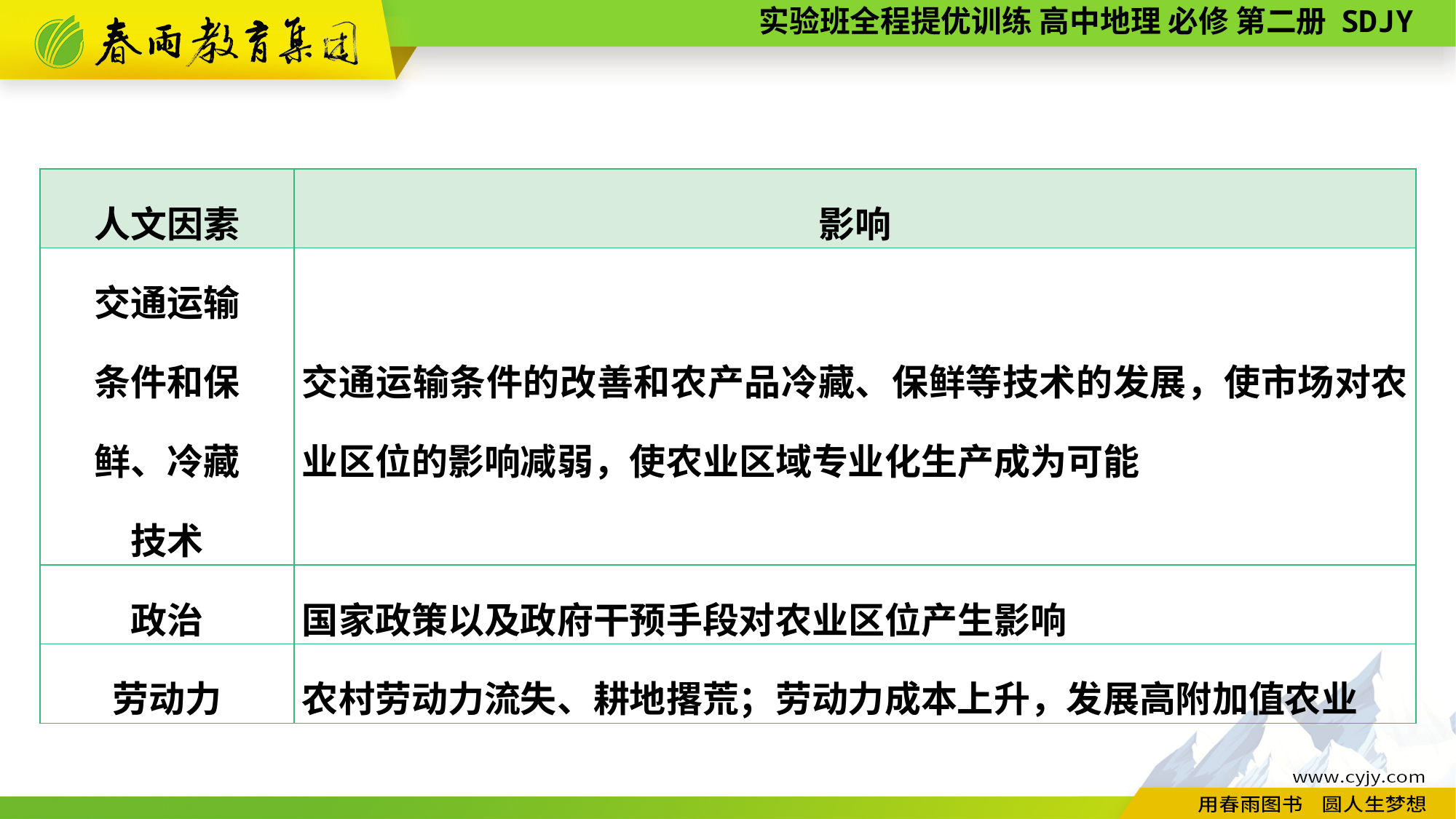

| 人文因素 | 影响 |
| --- | --- |
| 交通运输 条件和保 鲜、冷藏 技术 | 交通运输条件的改善和农产品冷藏、保鲜等技术的发展，使市场对农业区位的影响减弱，使农业区域专业化生产成为可能 |
| 政治 | 国家政策以及政府干预手段对农业区位产生影响 |
| 劳动力 | 农村劳动力流失、耕地撂荒；劳动力成本上升，发展高附加值农业 |